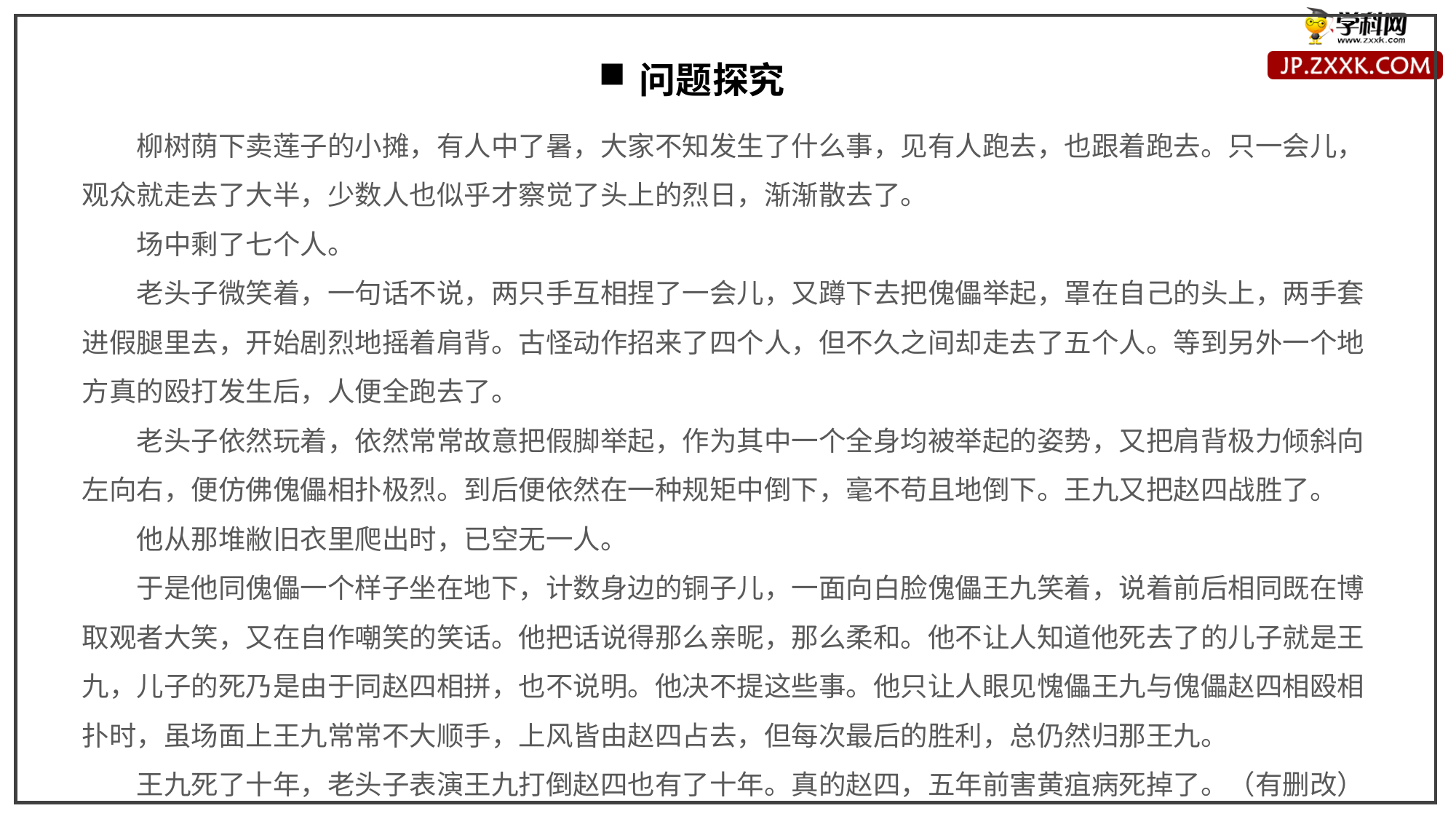

问题探究
柳树荫下卖莲子的小摊，有人中了暑，大家不知发生了什么事，见有人跑去，也跟着跑去。只一会儿，观众就走去了大半，少数人也似乎才察觉了头上的烈日，渐渐散去了。
场中剩了七个人。
老头子微笑着，一句话不说，两只手互相捏了一会儿，又蹲下去把傀儡举起，罩在自己的头上，两手套进假腿里去，开始剧烈地摇着肩背。古怪动作招来了四个人，但不久之间却走去了五个人。等到另外一个地方真的殴打发生后，人便全跑去了。
老头子依然玩着，依然常常故意把假脚举起，作为其中一个全身均被举起的姿势，又把肩背极力倾斜向左向右，便仿佛傀儡相扑极烈。到后便依然在一种规矩中倒下，毫不苟且地倒下。王九又把赵四战胜了。
他从那堆敝旧衣里爬出时，已空无一人。
于是他同傀儡一个样子坐在地下，计数身边的铜子儿，一面向白脸傀儡王九笑着，说着前后相同既在博取观者大笑，又在自作嘲笑的笑话。他把话说得那么亲昵，那么柔和。他不让人知道他死去了的儿子就是王九，儿子的死乃是由于同赵四相拼，也不说明。他决不提这些事。他只让人眼见愧儡王九与傀儡赵四相殴相扑时，虽场面上王九常常不大顺手，上风皆由赵四占去，但每次最后的胜利，总仍然归那王九。
王九死了十年，老头子表演王九打倒赵四也有了十年。真的赵四，五年前害黄疽病死掉了。（有删改）